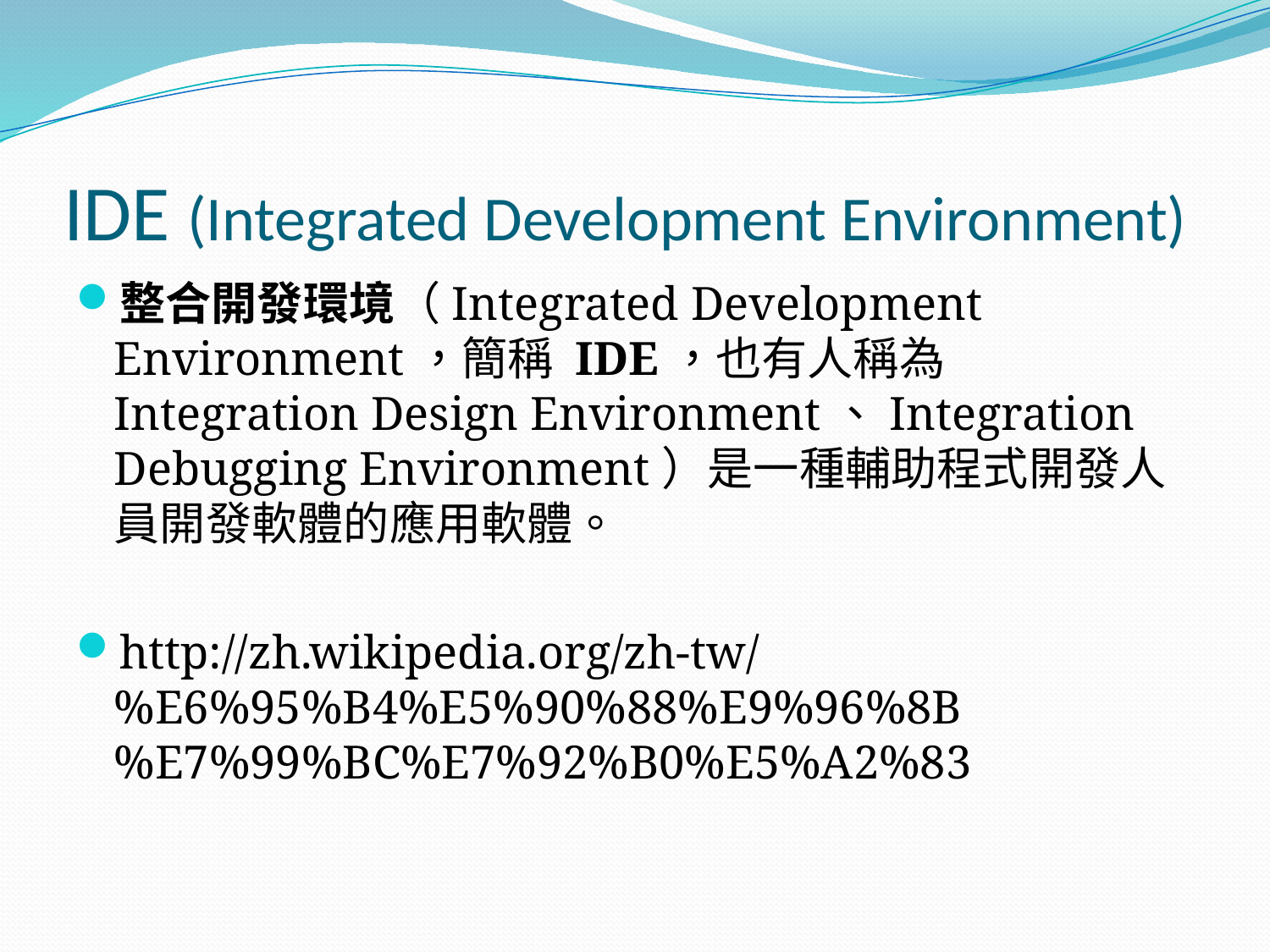

# IDE (Integrated Development Environment)
整合開發環境（Integrated Development Environment，簡稱 IDE，也有人稱為Integration Design Environment、Integration Debugging Environment）是一種輔助程式開發人員開發軟體的應用軟體。

http://zh.wikipedia.org/zh-tw/%E6%95%B4%E5%90%88%E9%96%8B%E7%99%BC%E7%92%B0%E5%A2%83